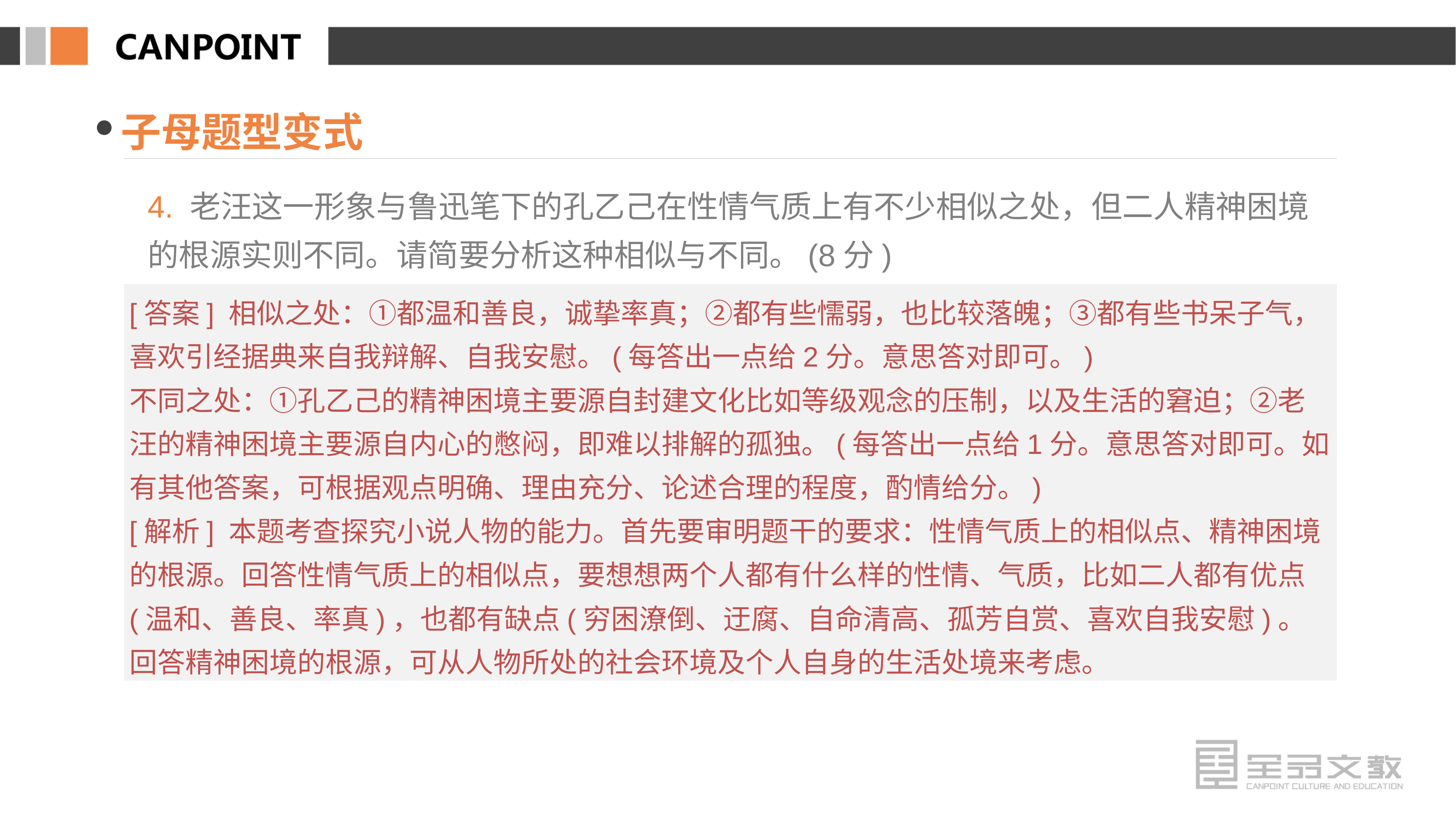

子母题型变式

4. 老汪这一形象与鲁迅笔下的孔乙己在性情气质上有不少相似之处，但二人精神困境的根源实则不同。请简要分析这种相似与不同。(8分)
[答案] 相似之处：①都温和善良，诚挚率真；②都有些懦弱，也比较落魄；③都有些书呆子气，喜欢引经据典来自我辩解、自我安慰。(每答出一点给2分。意思答对即可。)
不同之处：①孔乙己的精神困境主要源自封建文化比如等级观念的压制，以及生活的窘迫；②老汪的精神困境主要源自内心的憋闷，即难以排解的孤独。(每答出一点给1分。意思答对即可。如有其他答案，可根据观点明确、理由充分、论述合理的程度，酌情给分。)
[解析] 本题考查探究小说人物的能力。首先要审明题干的要求：性情气质上的相似点、精神困境的根源。回答性情气质上的相似点，要想想两个人都有什么样的性情、气质，比如二人都有优点(温和、善良、率真)，也都有缺点(穷困潦倒、迂腐、自命清高、孤芳自赏、喜欢自我安慰)。回答精神困境的根源，可从人物所处的社会环境及个人自身的生活处境来考虑。